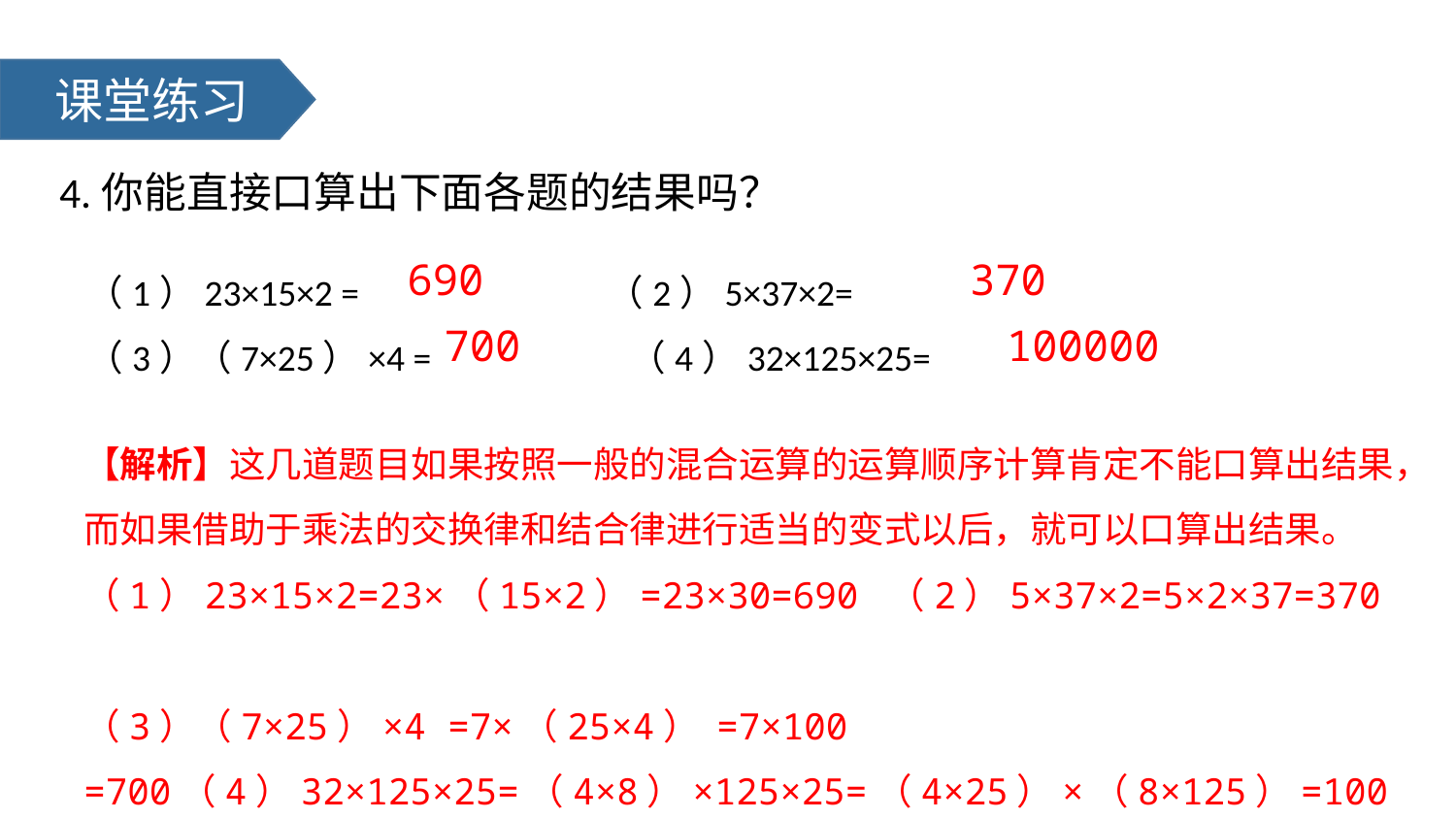

课堂练习
4.你能直接口算出下面各题的结果吗？
（1）23×15×2 =                             （2）5×37×2=
（3）（7×25）×4 =                       （4）32×125×25=
690
370
700
100000
【解析】这几道题目如果按照一般的混合运算的运算顺序计算肯定不能口算出结果，而如果借助于乘法的交换律和结合律进行适当的变式以后，就可以口算出结果。（1）23×15×2=23×（15×2）=23×30=690 （2）5×37×2=5×2×37=370
（3）（7×25）×4 =7×（25×4） =7×100 =700（4）32×125×25=（4×8）×125×25=（4×25）×（8×125）=100×1000=100000。